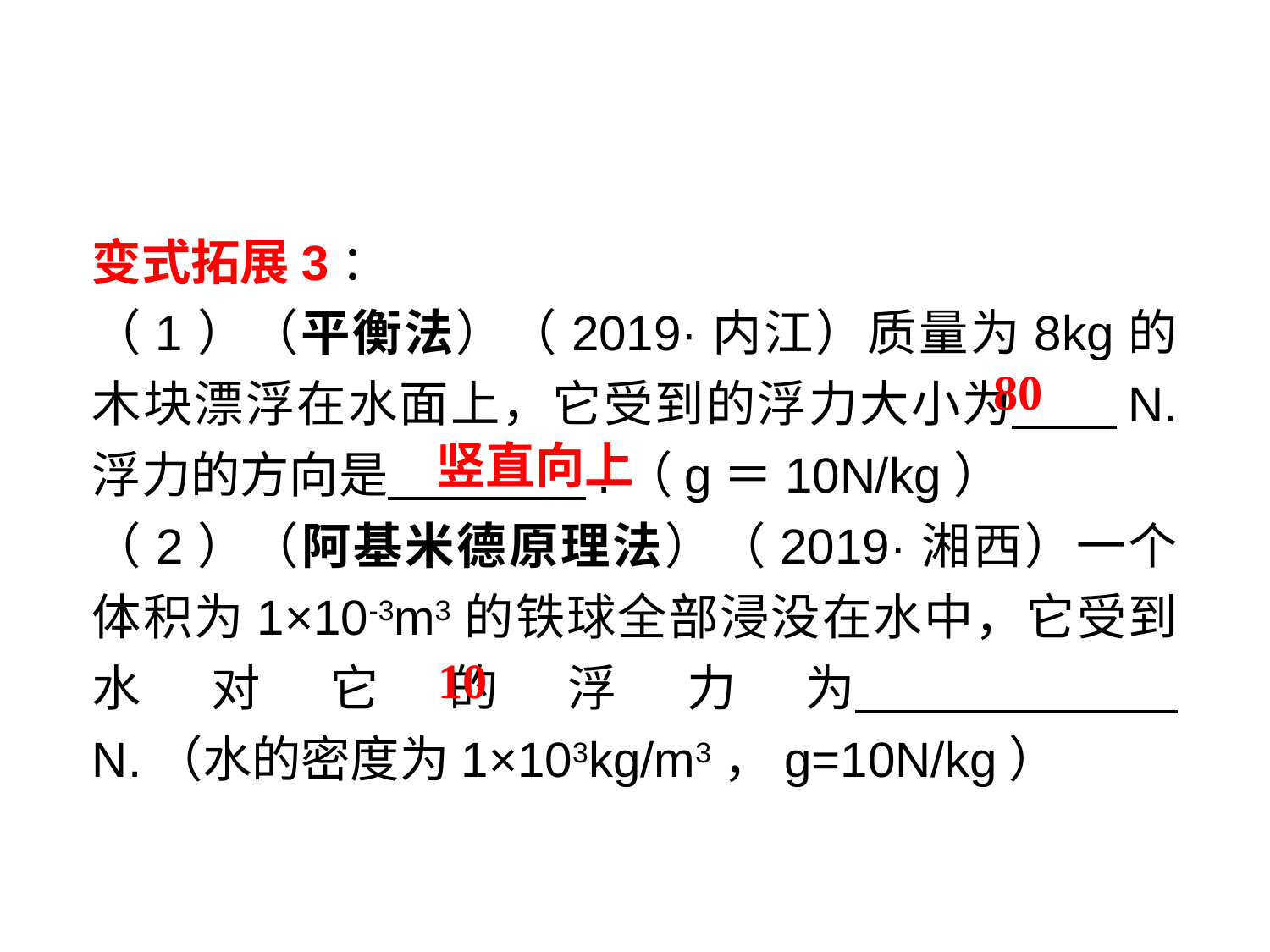

变式拓展3：
（1）（平衡法）（2019·内江）质量为8kg的木块漂浮在水面上，它受到的浮力大小为        N. 浮力的方向是     　    　.（g＝10N/kg）
（2）（阿基米德原理法）（2019·湘西）一个体积为1×10-3m3的铁球全部浸没在水中，它受到水对它的浮力为     N.（水的密度为1×103kg/m3，g=10N/kg）
80
竖直向上
10